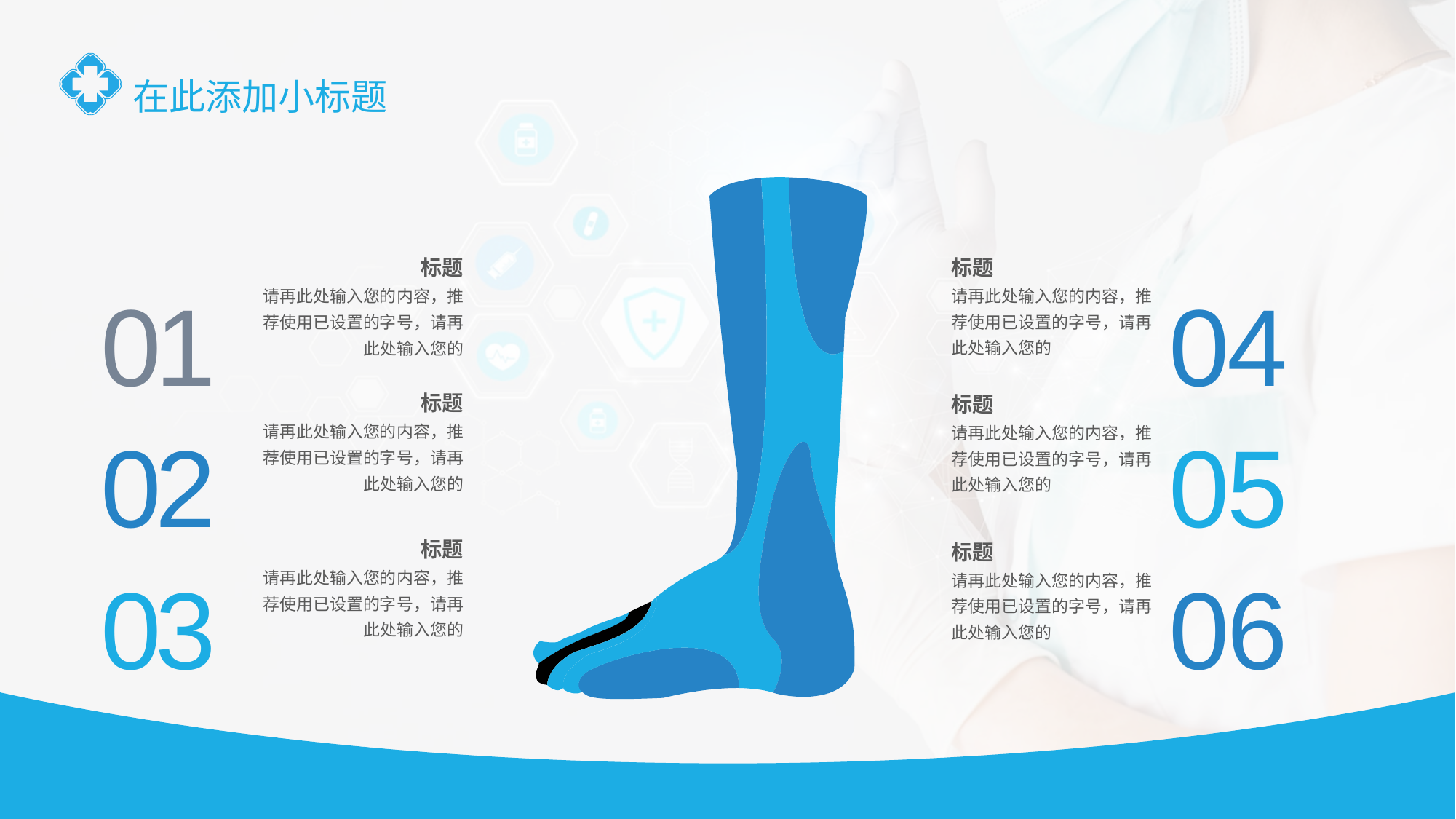

在此添加小标题

01
04
标题
请再此处输入您的内容，推荐使用已设置的字号，请再此处输入您的
标题
请再此处输入您的内容，推荐使用已设置的字号，请再此处输入您的
02
05
标题
请再此处输入您的内容，推荐使用已设置的字号，请再此处输入您的
标题
请再此处输入您的内容，推荐使用已设置的字号，请再此处输入您的
03
06
标题
请再此处输入您的内容，推荐使用已设置的字号，请再此处输入您的
标题
请再此处输入您的内容，推荐使用已设置的字号，请再此处输入您的